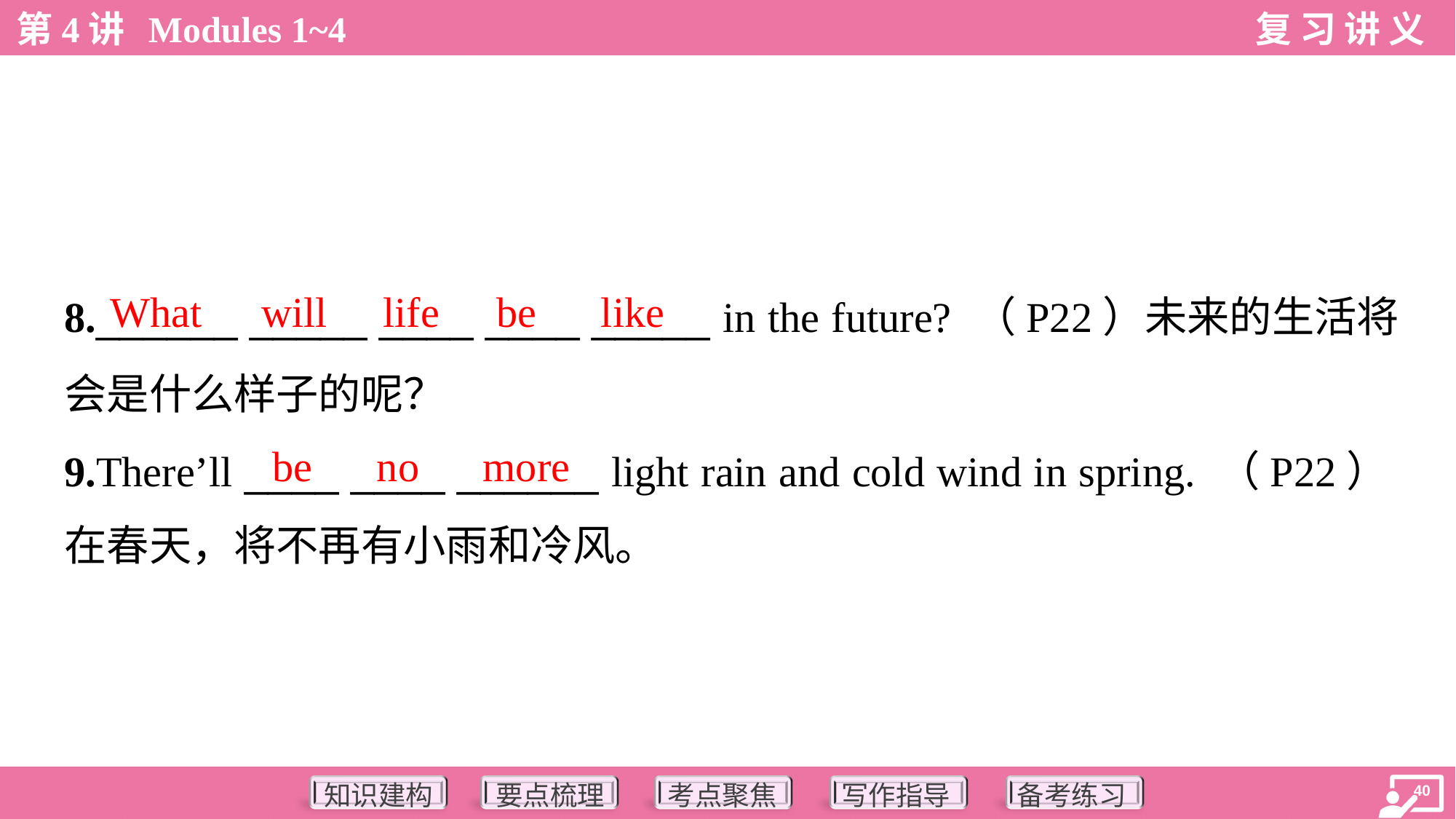

What
will
life
be
like
8.______ _____ ____ ____ _____ in the future? （P22）未来的生活将
会是什么样子的呢？
9.There’ll ____ ____ ______ light rain and cold wind in spring. （P22）
在春天，将不再有小雨和冷风。
be
no
more